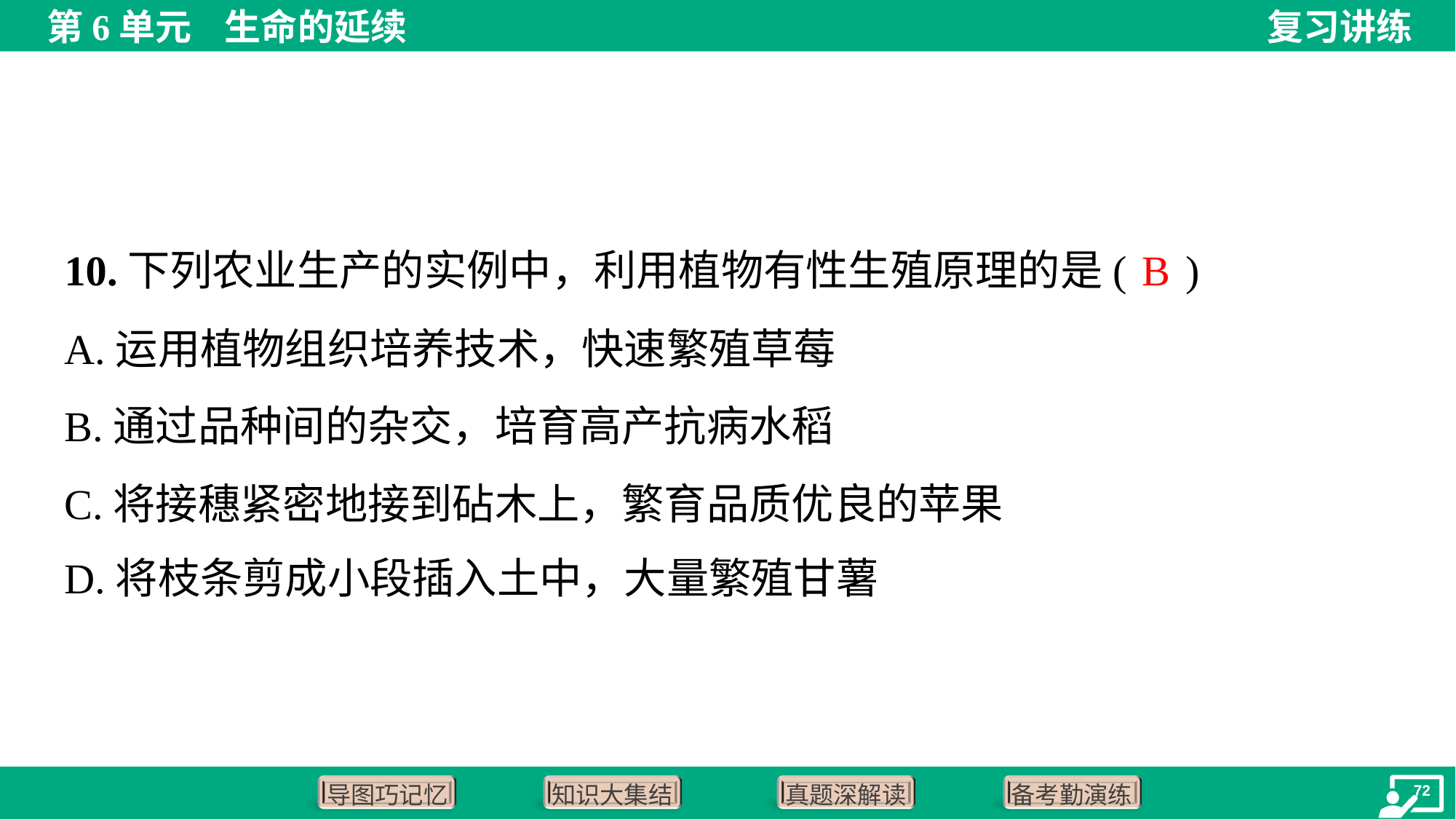

B
10.下列农业生产的实例中，利用植物有性生殖原理的是(     )
A.运用植物组织培养技术，快速繁殖草莓
B.通过品种间的杂交，培育高产抗病水稻
C.将接穗紧密地接到砧木上，繁育品质优良的苹果
D.将枝条剪成小段插入土中，大量繁殖甘薯